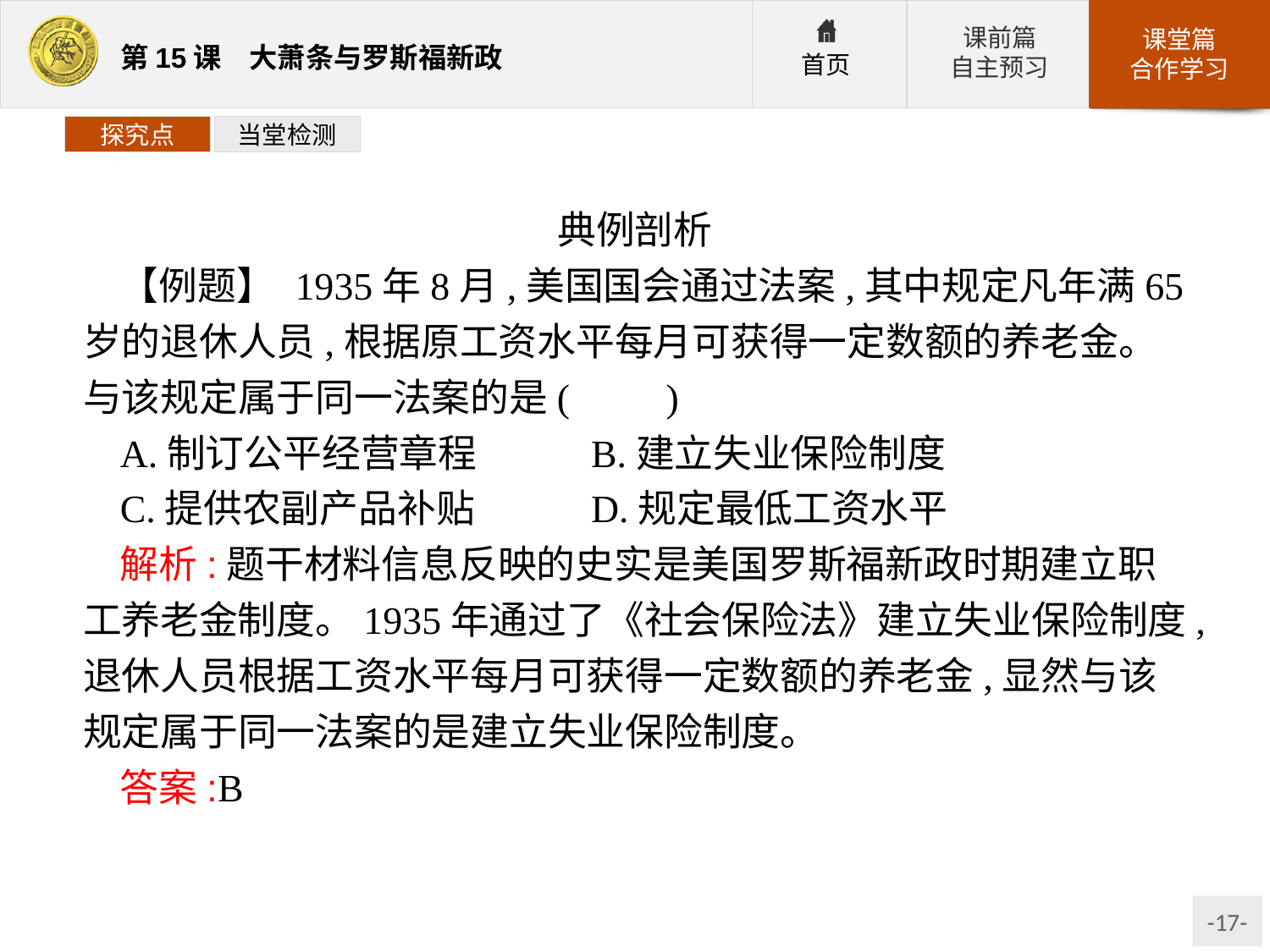

探究点
当堂检测
典例剖析
【例题】 1935年8月,美国国会通过法案,其中规定凡年满65岁的退休人员,根据原工资水平每月可获得一定数额的养老金。与该规定属于同一法案的是(　　)
A.制订公平经营章程	B.建立失业保险制度
C.提供农副产品补贴	D.规定最低工资水平
解析:题干材料信息反映的史实是美国罗斯福新政时期建立职工养老金制度。1935年通过了《社会保险法》建立失业保险制度,退休人员根据工资水平每月可获得一定数额的养老金,显然与该规定属于同一法案的是建立失业保险制度。
答案:B